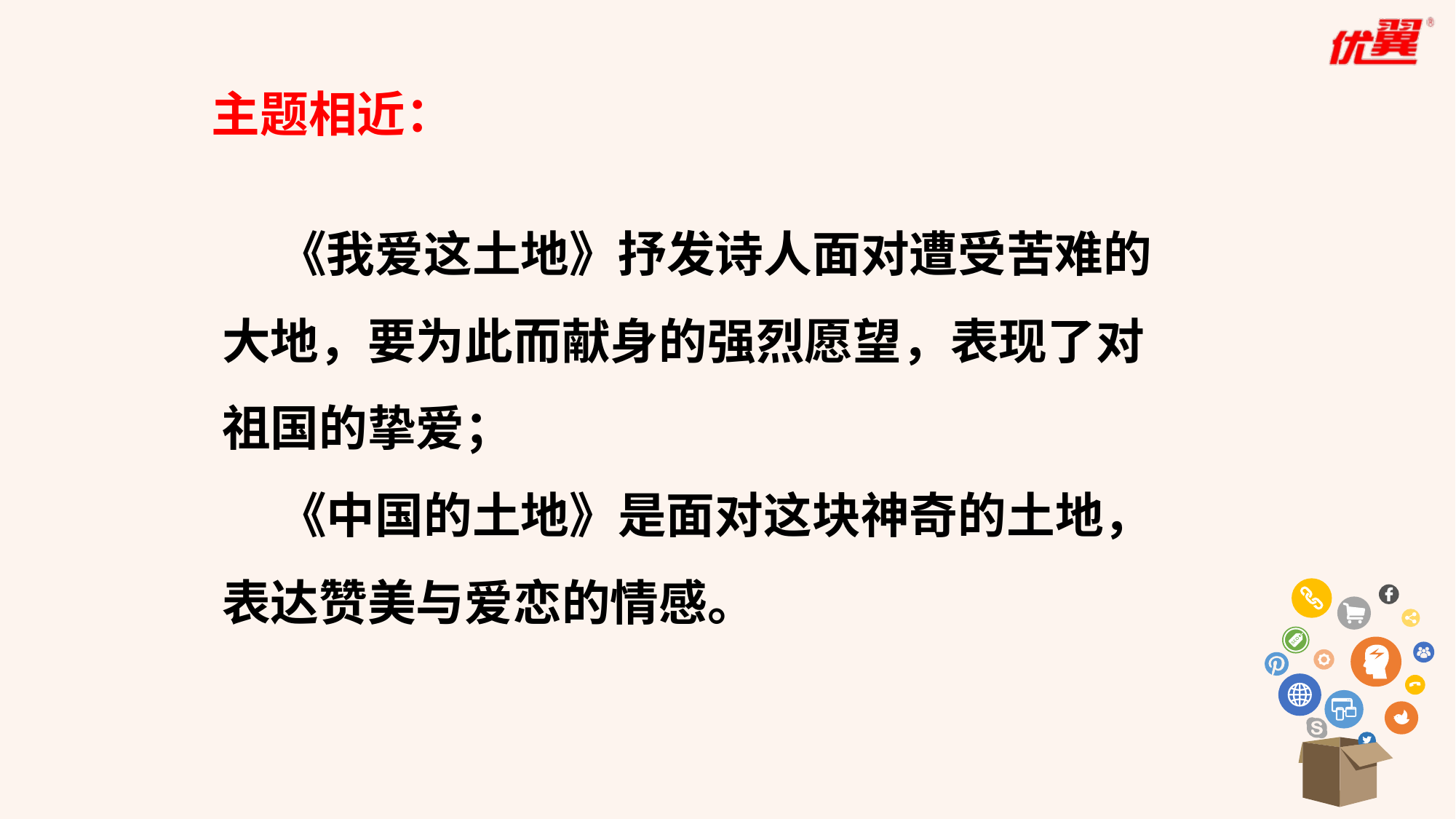

主题相近：
    《我爱这土地》抒发诗人面对遭受苦难的大地，要为此而献身的强烈愿望，表现了对祖国的挚爱；
    《中国的土地》是面对这块神奇的土地，表达赞美与爱恋的情感。